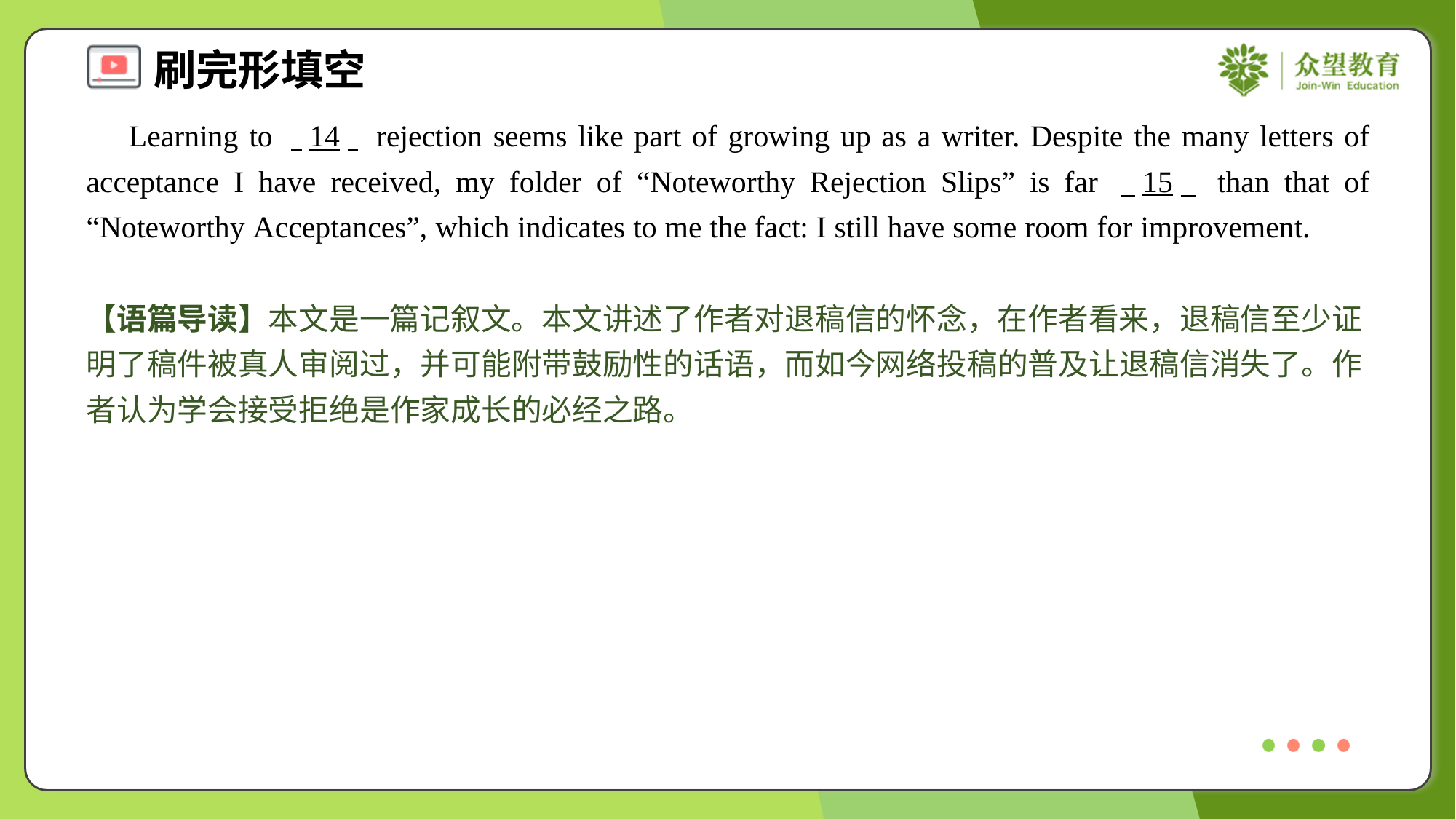

Learning to . .14. . rejection seems like part of growing up as a writer. Despite the many letters of acceptance I have received, my folder of “Noteworthy Rejection Slips” is far . .15. . than that of “Noteworthy Acceptances”, which indicates to me the fact: I still have some room for improvement.
【语篇导读】本文是一篇记叙文。本文讲述了作者对退稿信的怀念，在作者看来，退稿信至少证明了稿件被真人审阅过，并可能附带鼓励性的话语，而如今网络投稿的普及让退稿信消失了。作者认为学会接受拒绝是作家成长的必经之路。